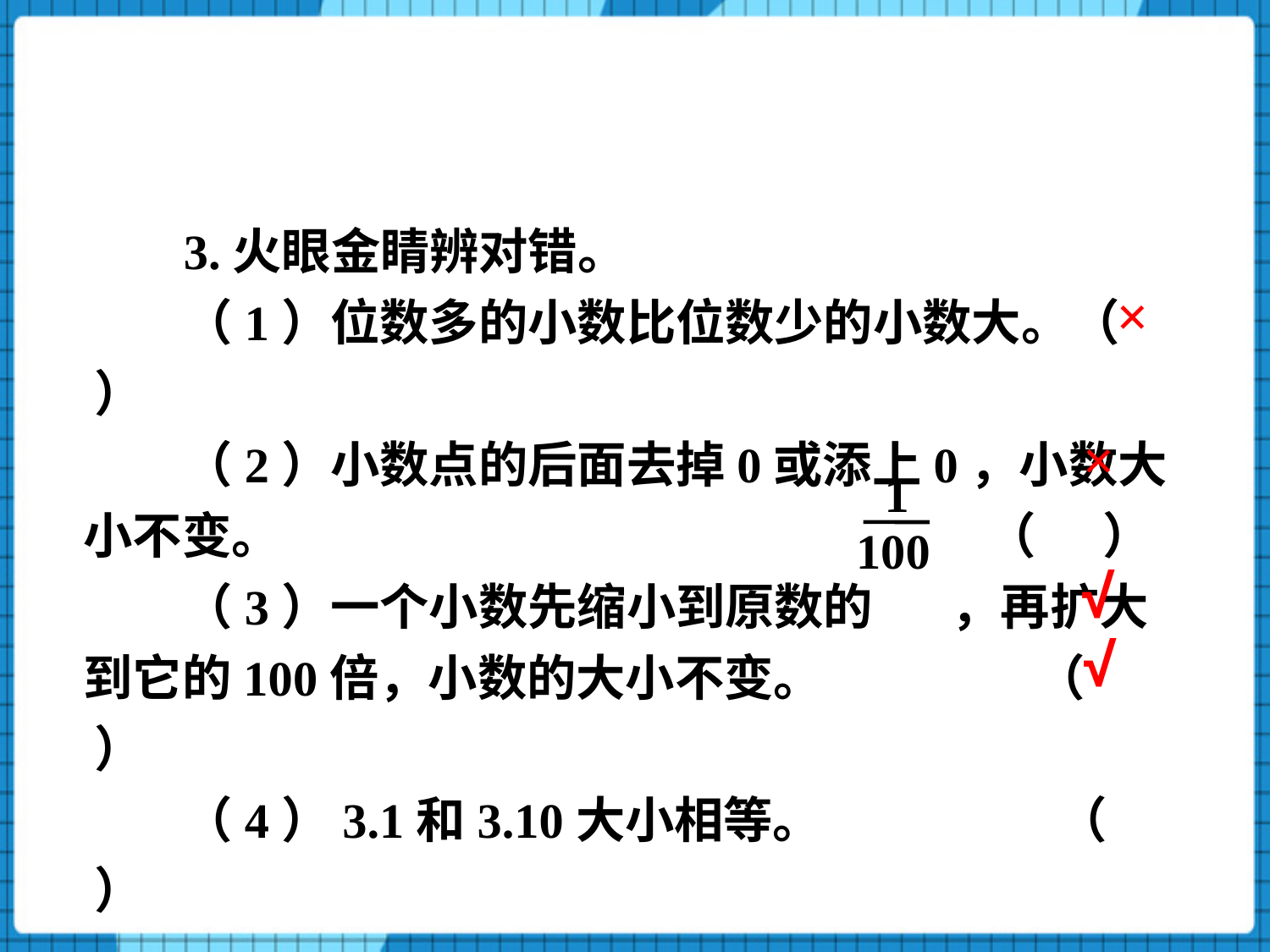

3.火眼金睛辨对错。
（1）位数多的小数比位数少的小数大。（     ）
（2）小数点的后面去掉0或添上0，小数大小不变。                                                               （      ）
（3）一个小数先缩小到原数的       ，再扩大到它的100倍，小数的大小不变。                   （      ）
（4）3.1和3.10大小相等。                     （      ）
×
×
1
100

√
√